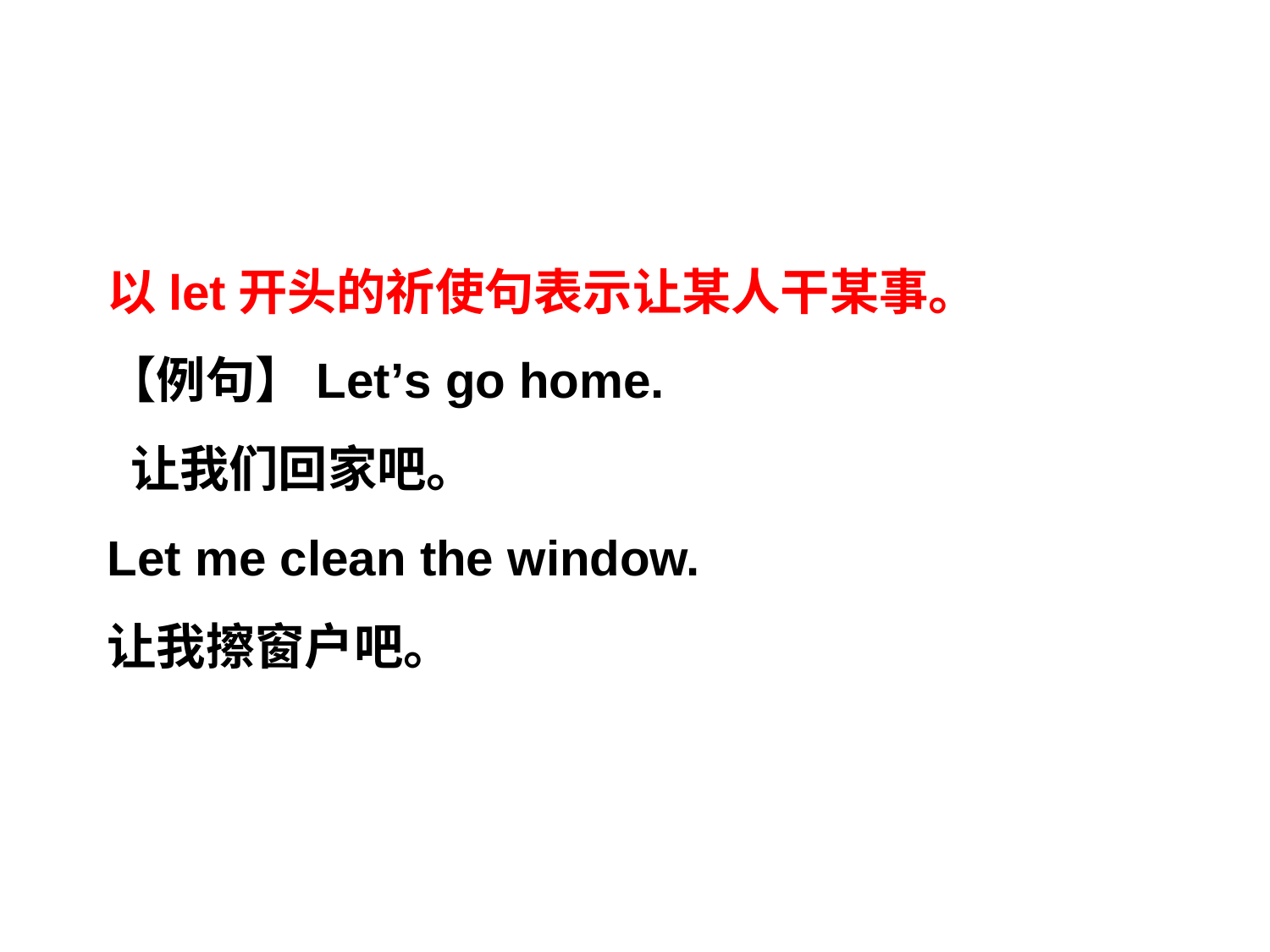

以let开头的祈使句表示让某人干某事。
【例句】Let’s go home.
 让我们回家吧。
Let me clean the window.
让我擦窗户吧。